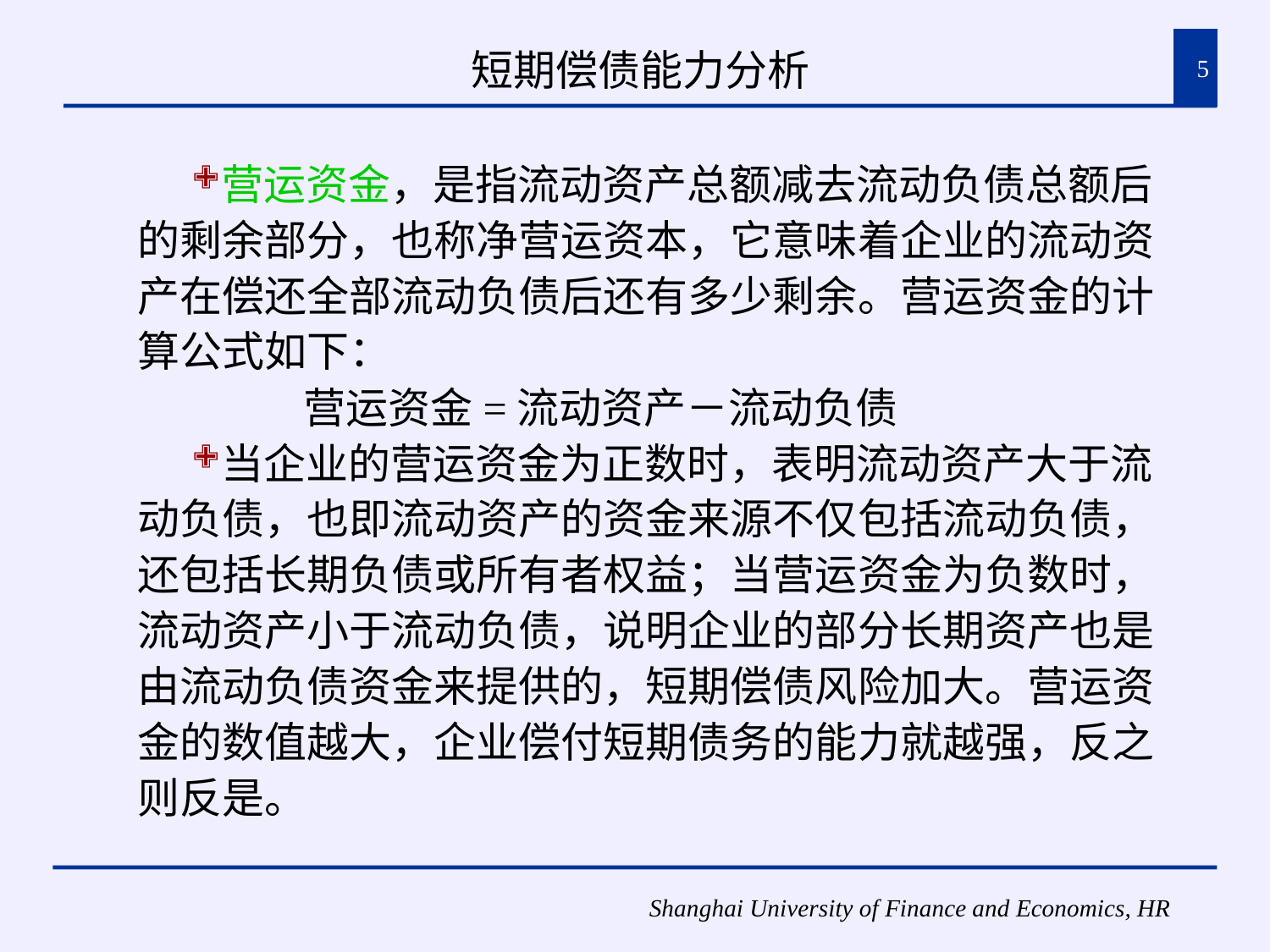

# 短期偿债能力分析
5
营运资金，是指流动资产总额减去流动负债总额后的剩余部分，也称净营运资本，它意味着企业的流动资产在偿还全部流动负债后还有多少剩余。营运资金的计算公式如下：
                 营运资金=流动资产－流动负债
当企业的营运资金为正数时，表明流动资产大于流动负债，也即流动资产的资金来源不仅包括流动负债，还包括长期负债或所有者权益；当营运资金为负数时，流动资产小于流动负债，说明企业的部分长期资产也是由流动负债资金来提供的，短期偿债风险加大。营运资金的数值越大，企业偿付短期债务的能力就越强，反之则反是。